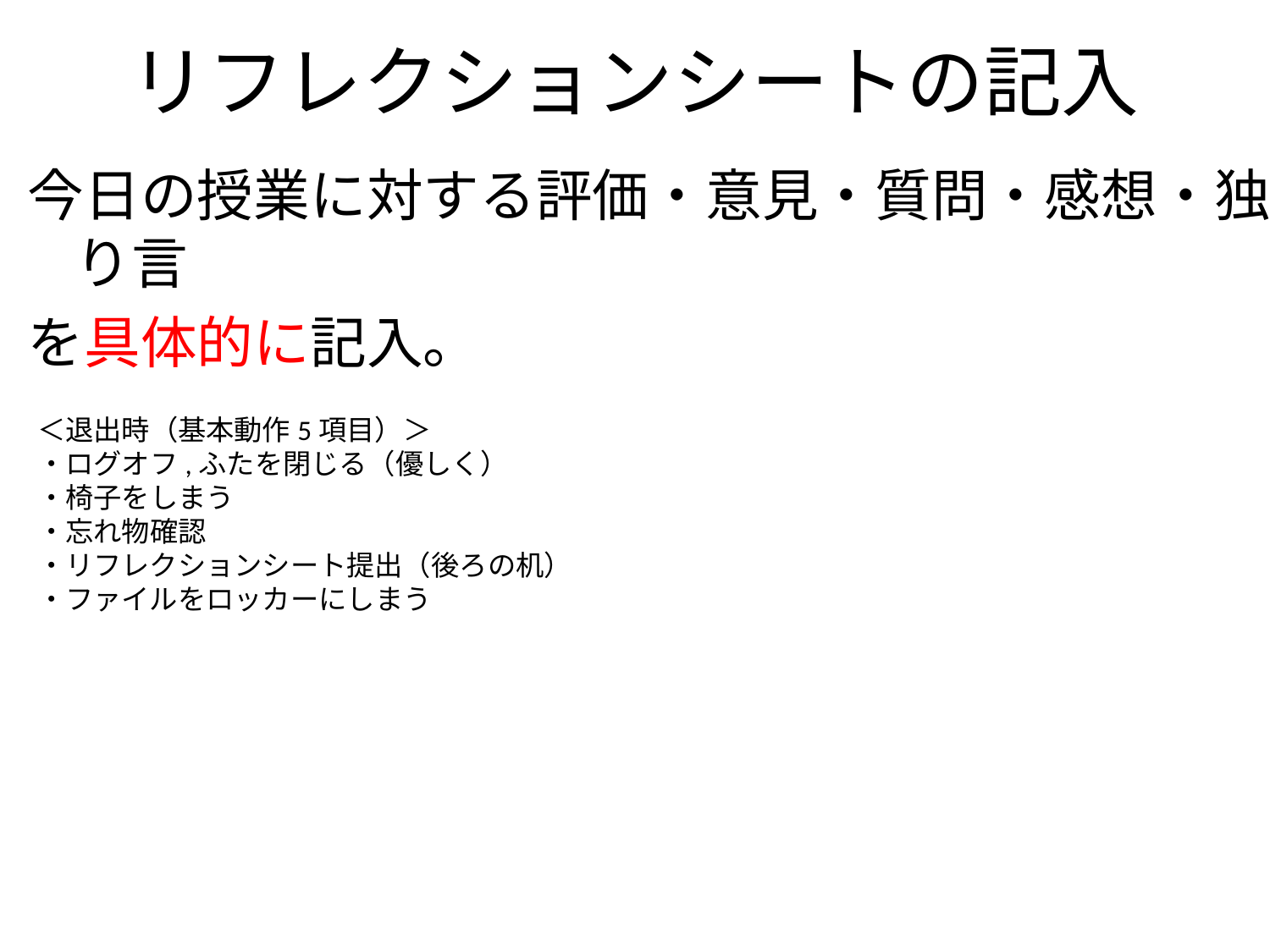

# リフレクションシートの記入
今日の授業に対する評価・意見・質問・感想・独り言
を具体的に記入。
＜退出時（基本動作5項目）＞
・ログオフ,ふたを閉じる（優しく）
・椅子をしまう
・忘れ物確認
・リフレクションシート提出（後ろの机）
・ファイルをロッカーにしまう